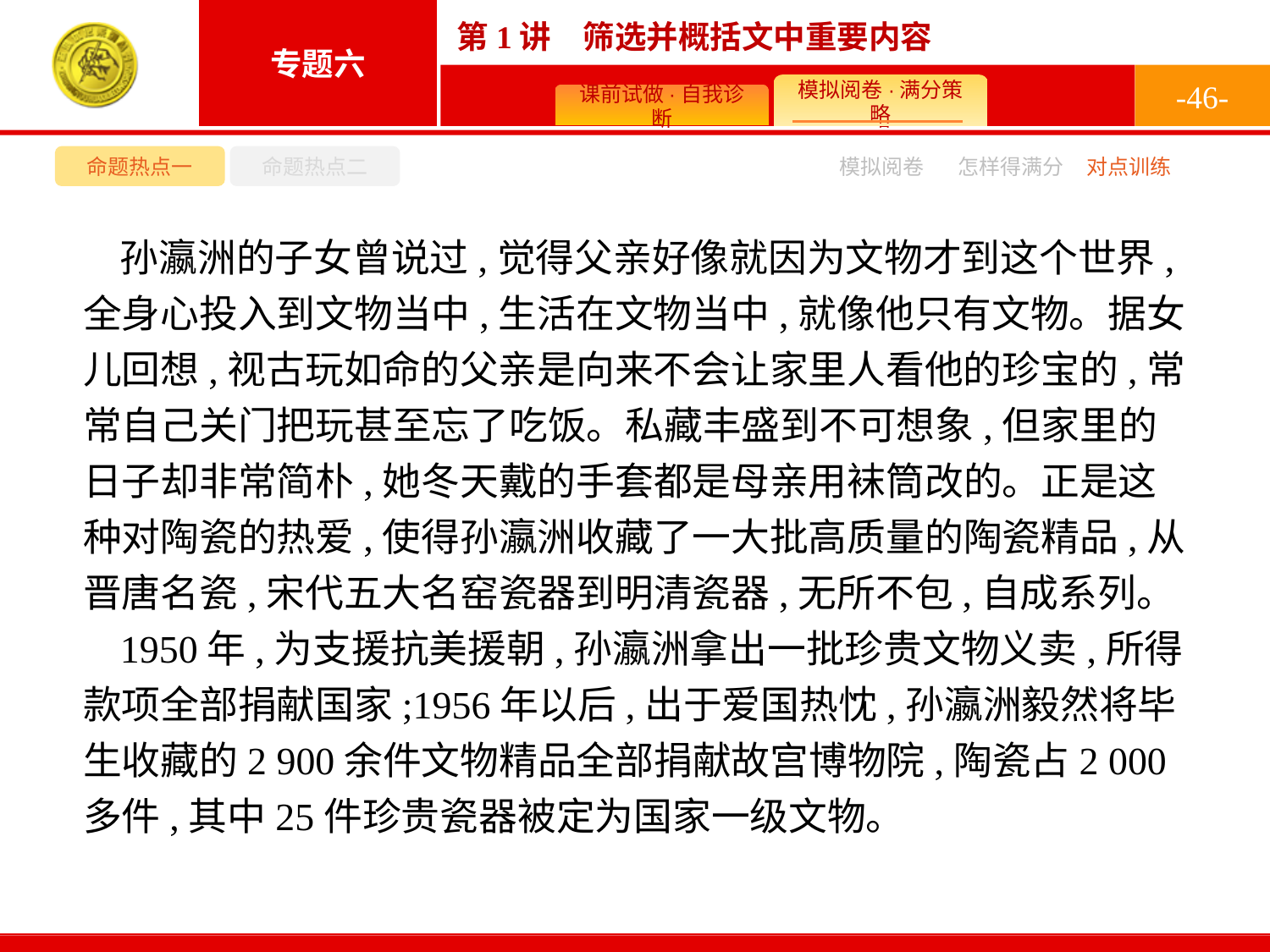

-46-
命题热点一
命题热点二
模拟阅卷
怎样得满分
对点训练
孙瀛洲的子女曾说过,觉得父亲好像就因为文物才到这个世界,全身心投入到文物当中,生活在文物当中,就像他只有文物。据女儿回想,视古玩如命的父亲是向来不会让家里人看他的珍宝的,常常自己关门把玩甚至忘了吃饭。私藏丰盛到不可想象,但家里的日子却非常简朴,她冬天戴的手套都是母亲用袜筒改的。正是这种对陶瓷的热爱,使得孙瀛洲收藏了一大批高质量的陶瓷精品,从晋唐名瓷,宋代五大名窑瓷器到明清瓷器,无所不包,自成系列。
1950年,为支援抗美援朝,孙瀛洲拿出一批珍贵文物义卖,所得款项全部捐献国家;1956年以后,出于爱国热忱,孙瀛洲毅然将毕生收藏的2 900余件文物精品全部捐献故宫博物院,陶瓷占2 000多件,其中25件珍贵瓷器被定为国家一级文物。